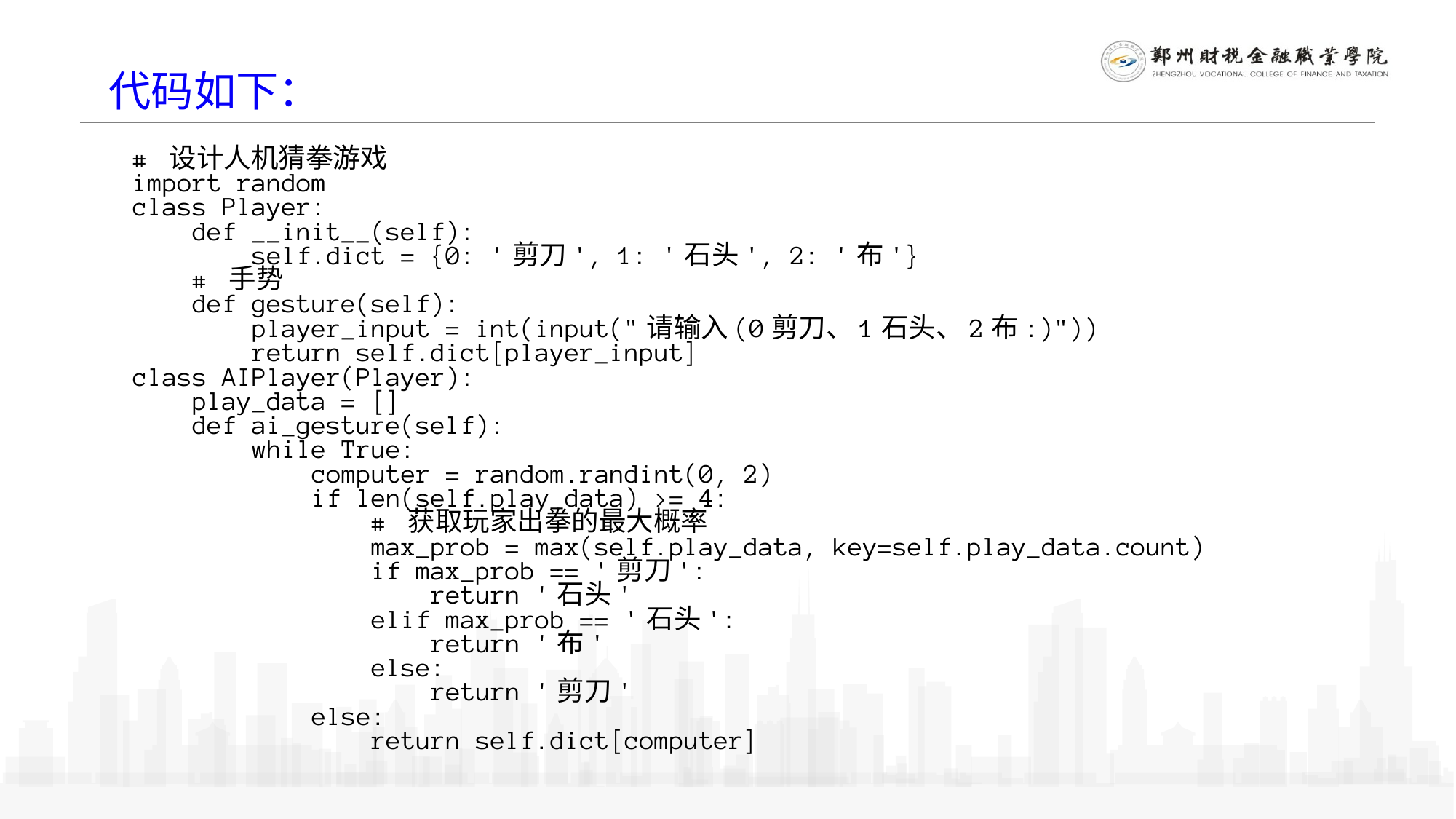

代码如下：
# 设计人机猜拳游戏
import random
class Player:
    def __init__(self):
        self.dict = {0: '剪刀', 1: '石头', 2: '布'}
    # 手势
    def gesture(self):
        player_input = int(input("请输入(0剪刀、1石头、2布:)"))
        return self.dict[player_input]
class AIPlayer(Player):
    play_data = []
    def ai_gesture(self):
        while True:
            computer = random.randint(0, 2)
            if len(self.play_data) >= 4:
                # 获取玩家出拳的最大概率
                max_prob = max(self.play_data, key=self.play_data.count)
                if max_prob == '剪刀':
                    return '石头'
                elif max_prob == '石头':
                    return '布'
                else:
                    return '剪刀'
            else:
                return self.dict[computer]